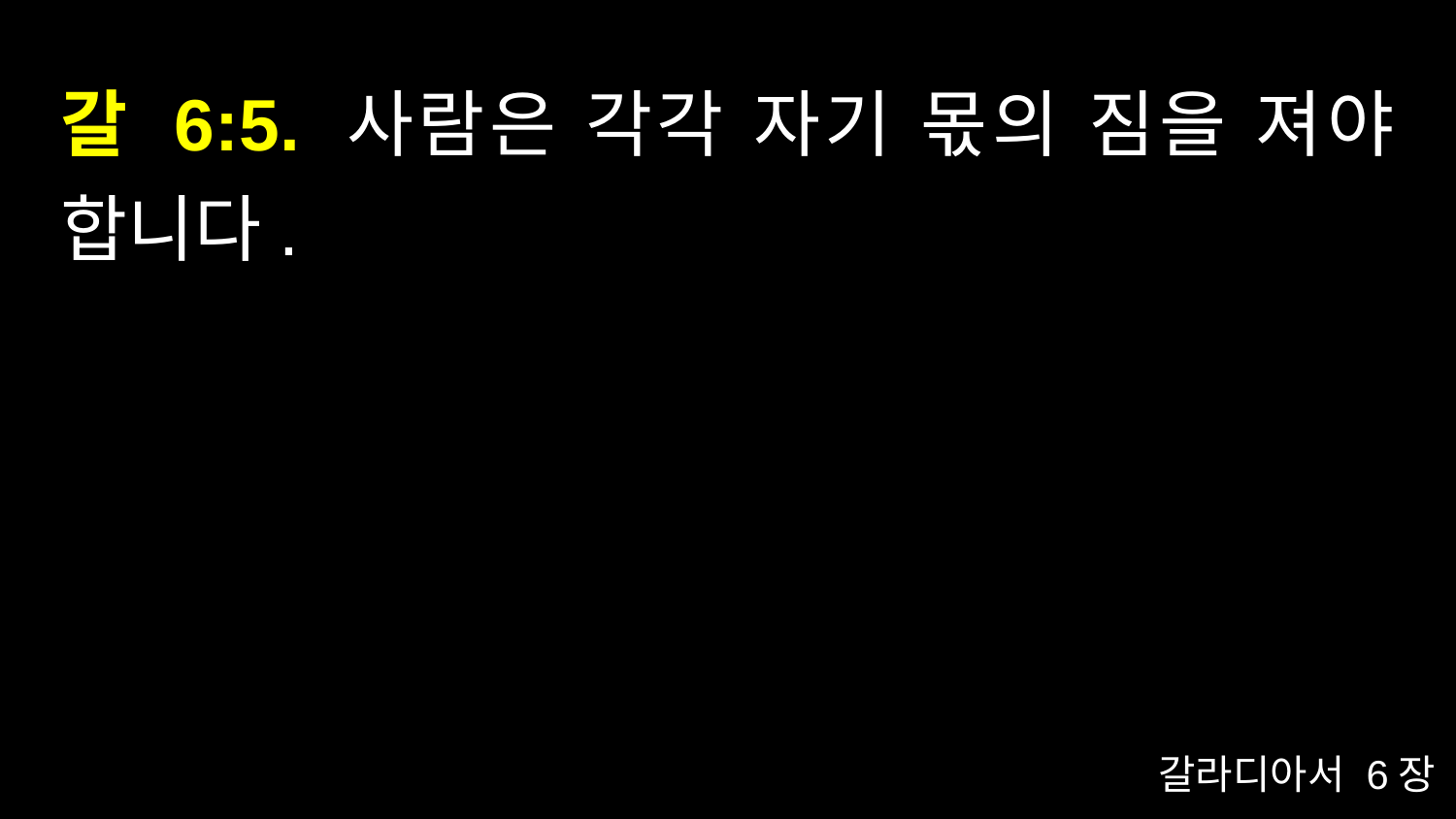

# 갈 6:5. 사람은 각각 자기 몫의 짐을 져야 합니다.
갈라디아서 6장